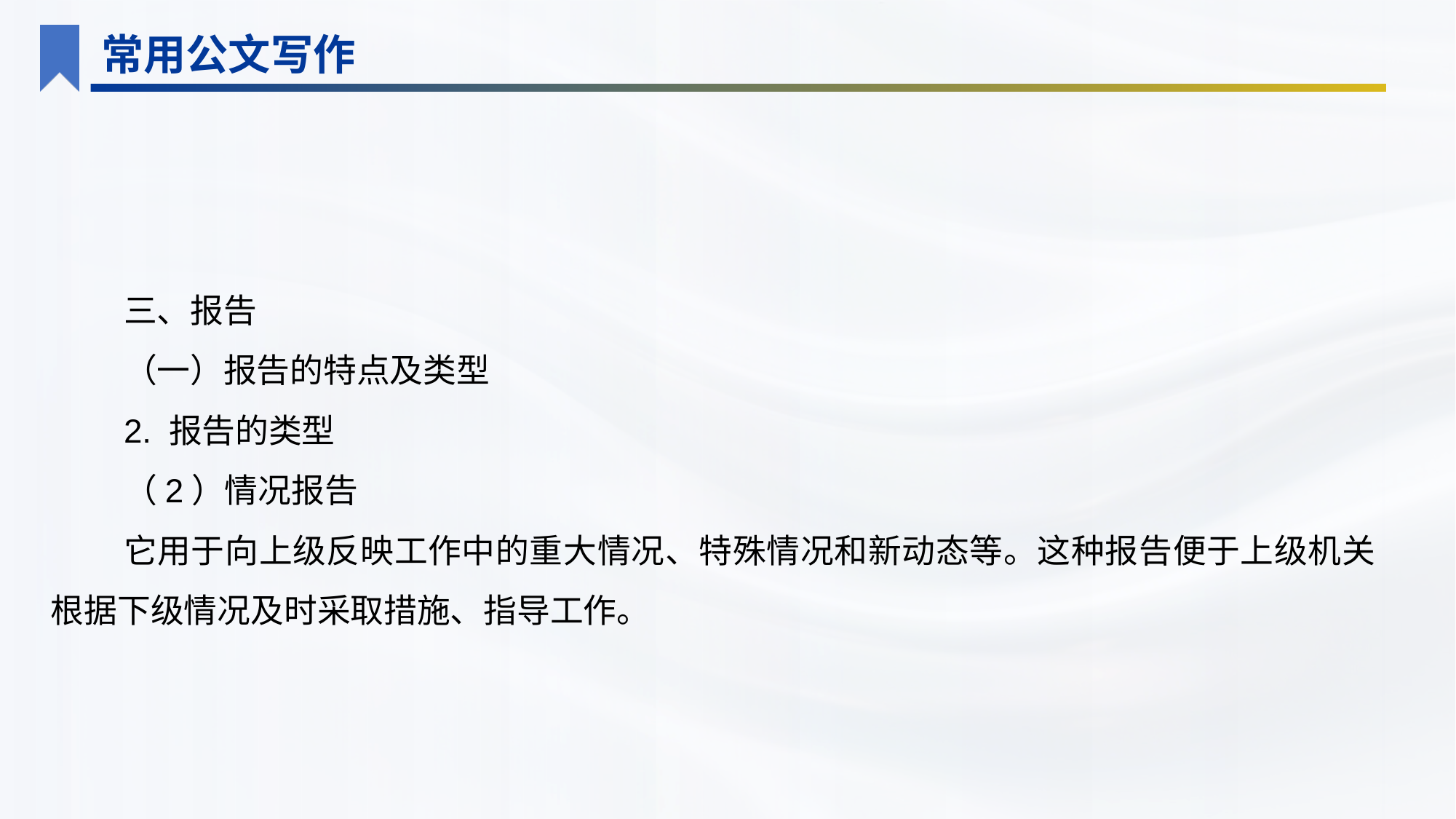

常用公文写作
三、报告
（一）报告的特点及类型
2. 报告的类型
（2）情况报告
它用于向上级反映工作中的重大情况、特殊情况和新动态等。这种报告便于上级机关根据下级情况及时采取措施、指导工作。